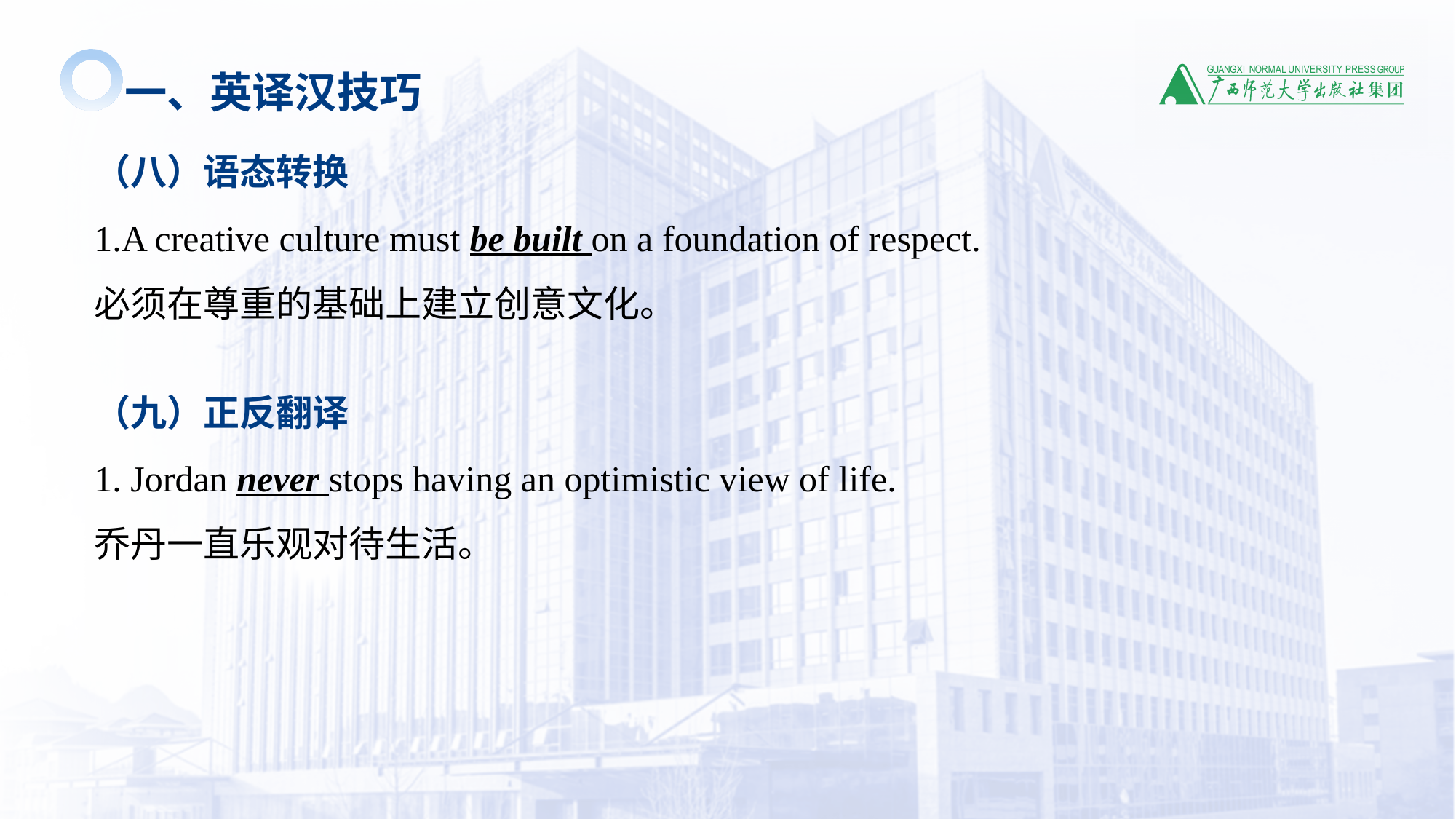

一、英译汉技巧
（八）语态转换
1.A creative culture must be built on a foundation of respect.
必须在尊重的基础上建立创意文化。

（九）正反翻译
1. Jordan never stops having an optimistic view of life.
乔丹一直乐观对待生活。